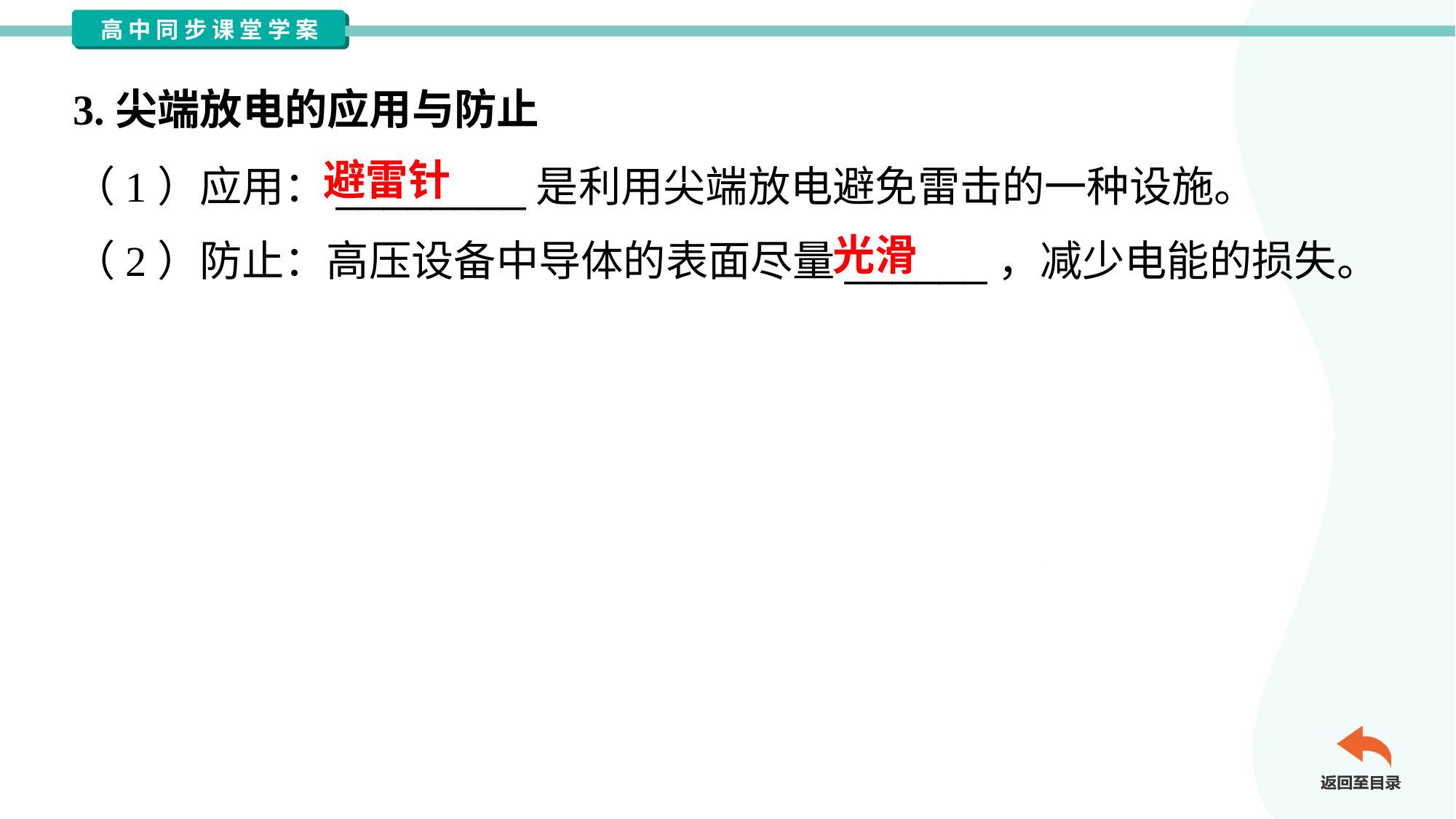

3.尖端放电的应用与防止
（1）应用：________是利用尖端放电避免雷击的一种设施。
（2）防止：高压设备中导体的表面尽量______，减少电能的损失。
避雷针
光滑